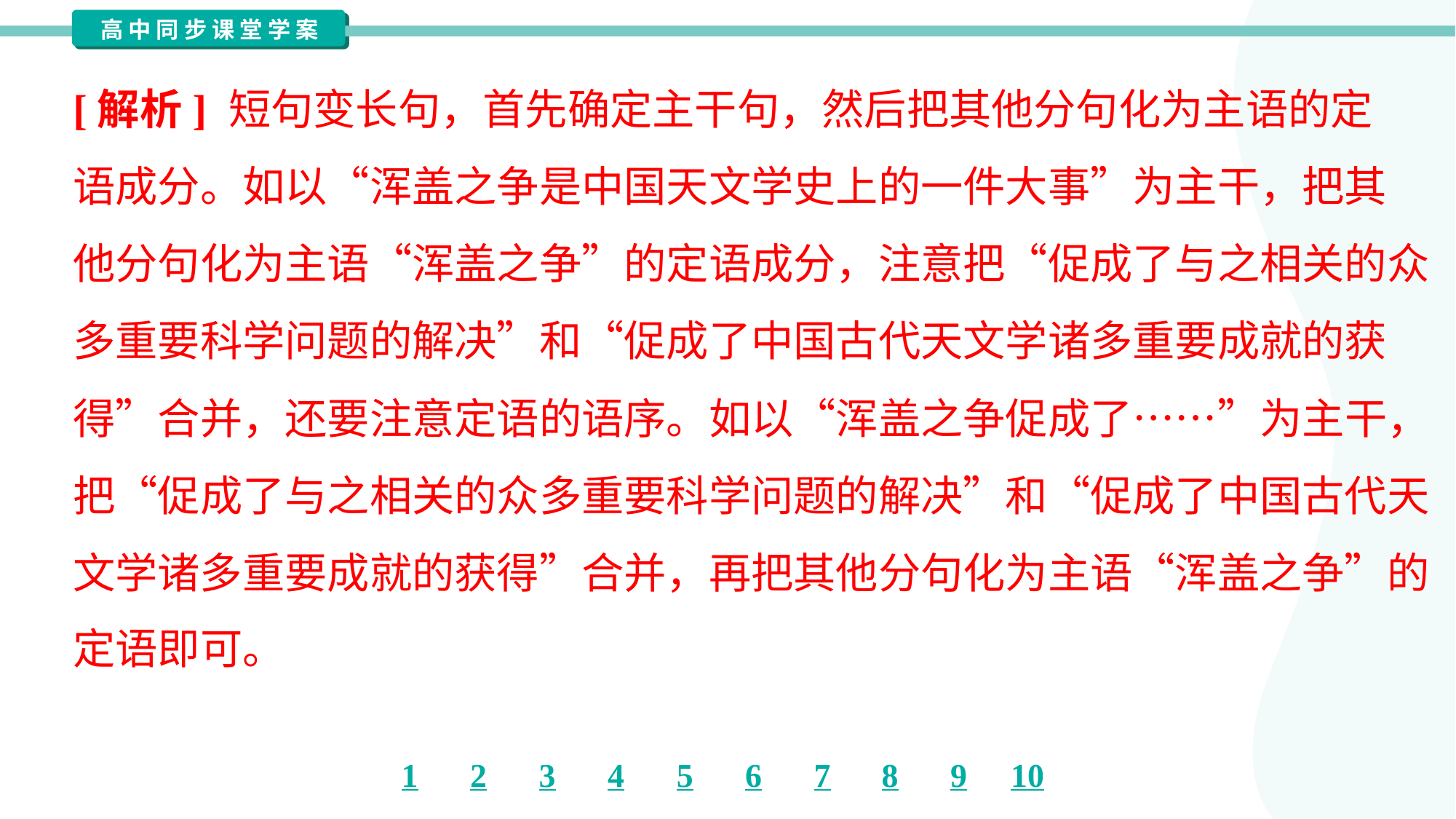

[解析] 短句变长句，首先确定主干句，然后把其他分句化为主语的定
语成分。如以“浑盖之争是中国天文学史上的一件大事”为主干，把其
他分句化为主语“浑盖之争”的定语成分，注意把“促成了与之相关的众
多重要科学问题的解决”和“促成了中国古代天文学诸多重要成就的获
得”合并，还要注意定语的语序。如以“浑盖之争促成了……”为主干，
把“促成了与之相关的众多重要科学问题的解决”和“促成了中国古代天
文学诸多重要成就的获得”合并，再把其他分句化为主语“浑盖之争”的
定语即可。